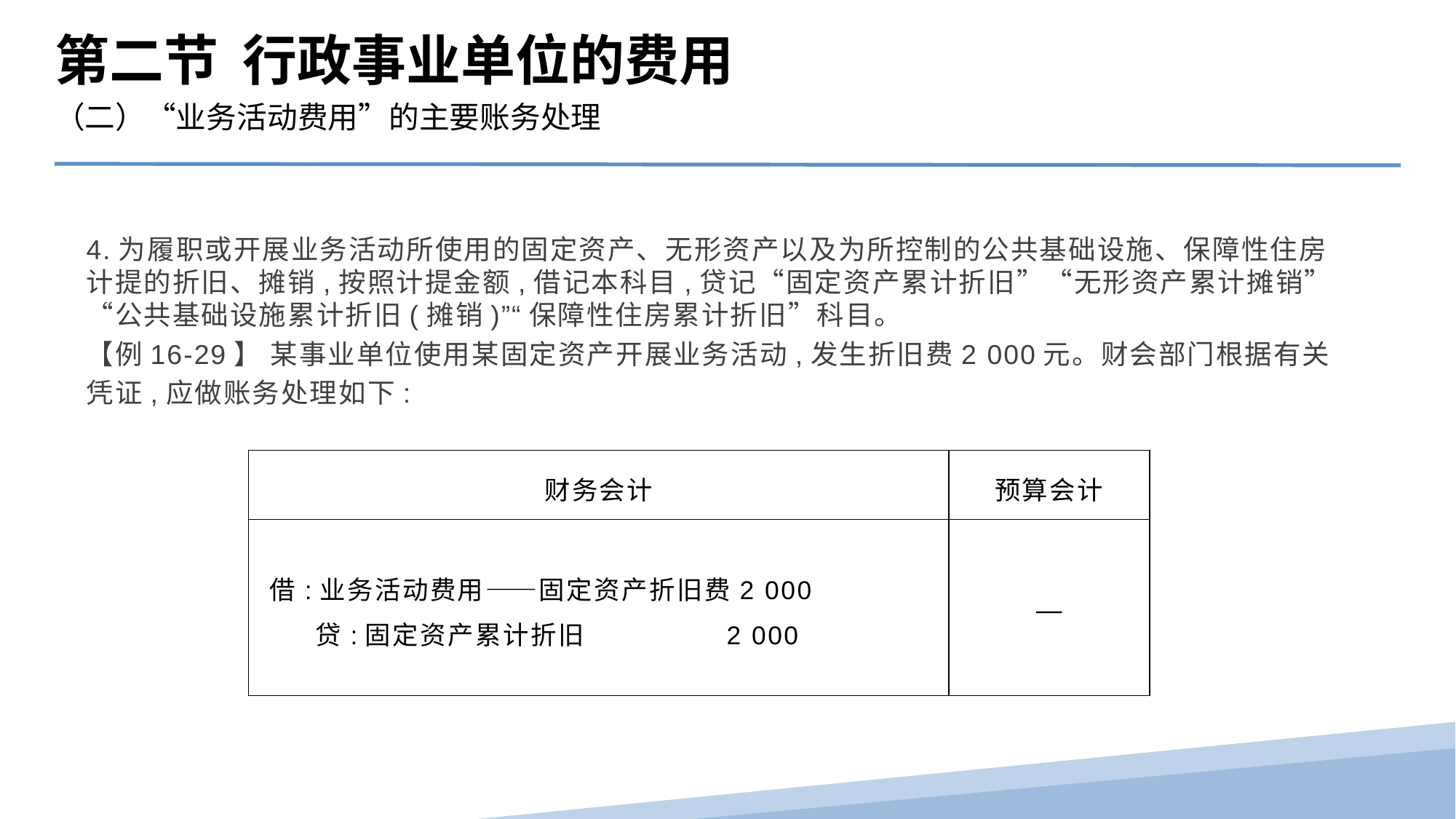

第二节  行政事业单位的费用
（二）“业务活动费用”的主要账务处理
4.为履职或开展业务活动所使用的固定资产、无形资产以及为所控制的公共基础设施、保障性住房计提的折旧、摊销,按照计提金额,借记本科目,贷记“固定资产累计折旧”“无形资产累计摊销”“公共基础设施累计折旧(摊销)”“保障性住房累计折旧”科目。
【例16-29】 某事业单位使用某固定资产开展业务活动,发生折旧费2 000元。财会部门根据有关凭证,应做账务处理如下:
| 财务会计 | 预算会计 |
| --- | --- |
| 借:业务活动费用——固定资产折旧费2 000 贷:固定资产累计折旧 2 000 | — |